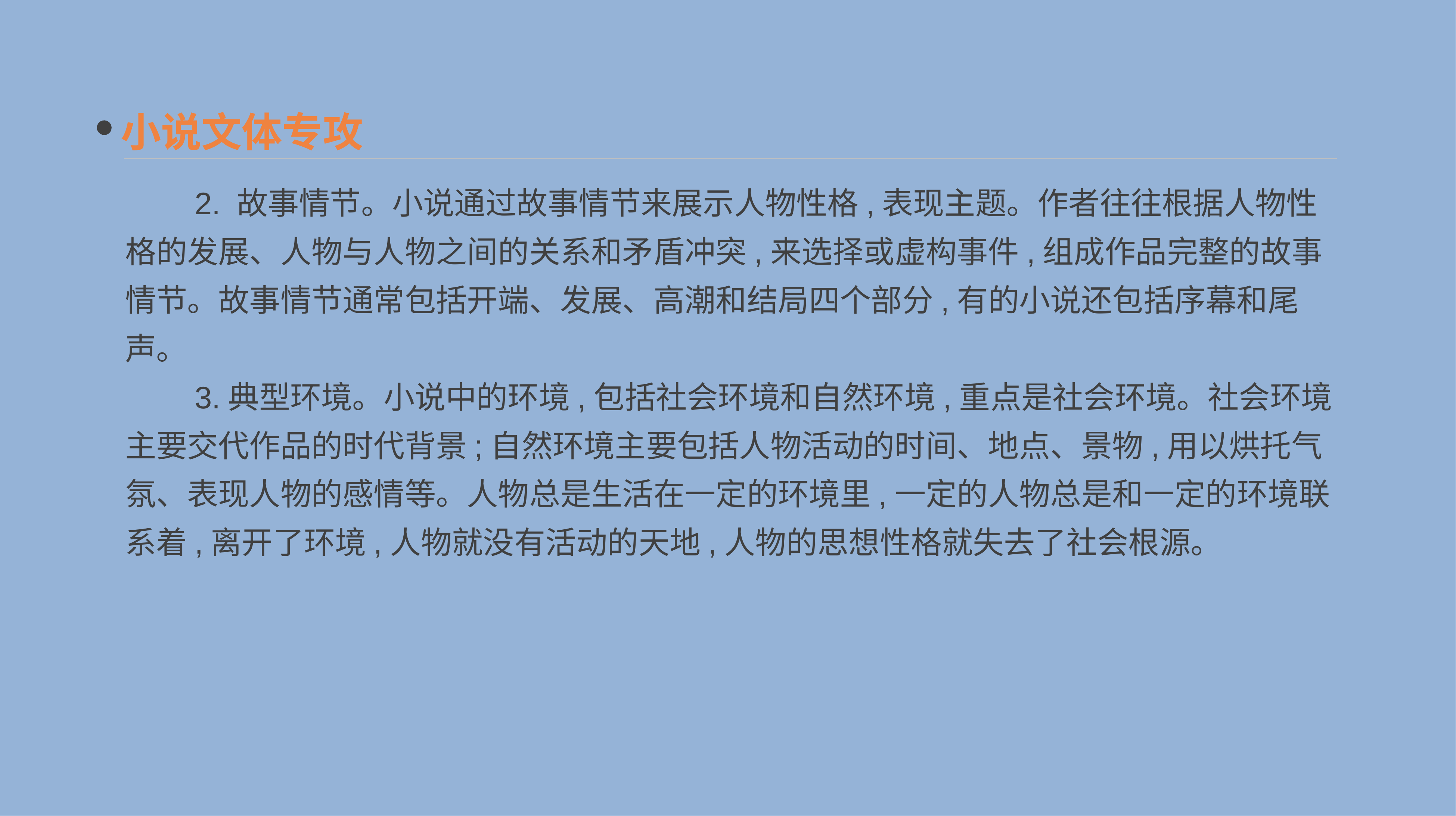

小说文体专攻

　　2. 故事情节。小说通过故事情节来展示人物性格,表现主题。作者往往根据人物性格的发展、人物与人物之间的关系和矛盾冲突,来选择或虚构事件,组成作品完整的故事情节。故事情节通常包括开端、发展、高潮和结局四个部分,有的小说还包括序幕和尾声。
　　3.典型环境。小说中的环境,包括社会环境和自然环境,重点是社会环境。社会环境主要交代作品的时代背景;自然环境主要包括人物活动的时间、地点、景物,用以烘托气氛、表现人物的感情等。人物总是生活在一定的环境里,一定的人物总是和一定的环境联系着,离开了环境,人物就没有活动的天地,人物的思想性格就失去了社会根源。